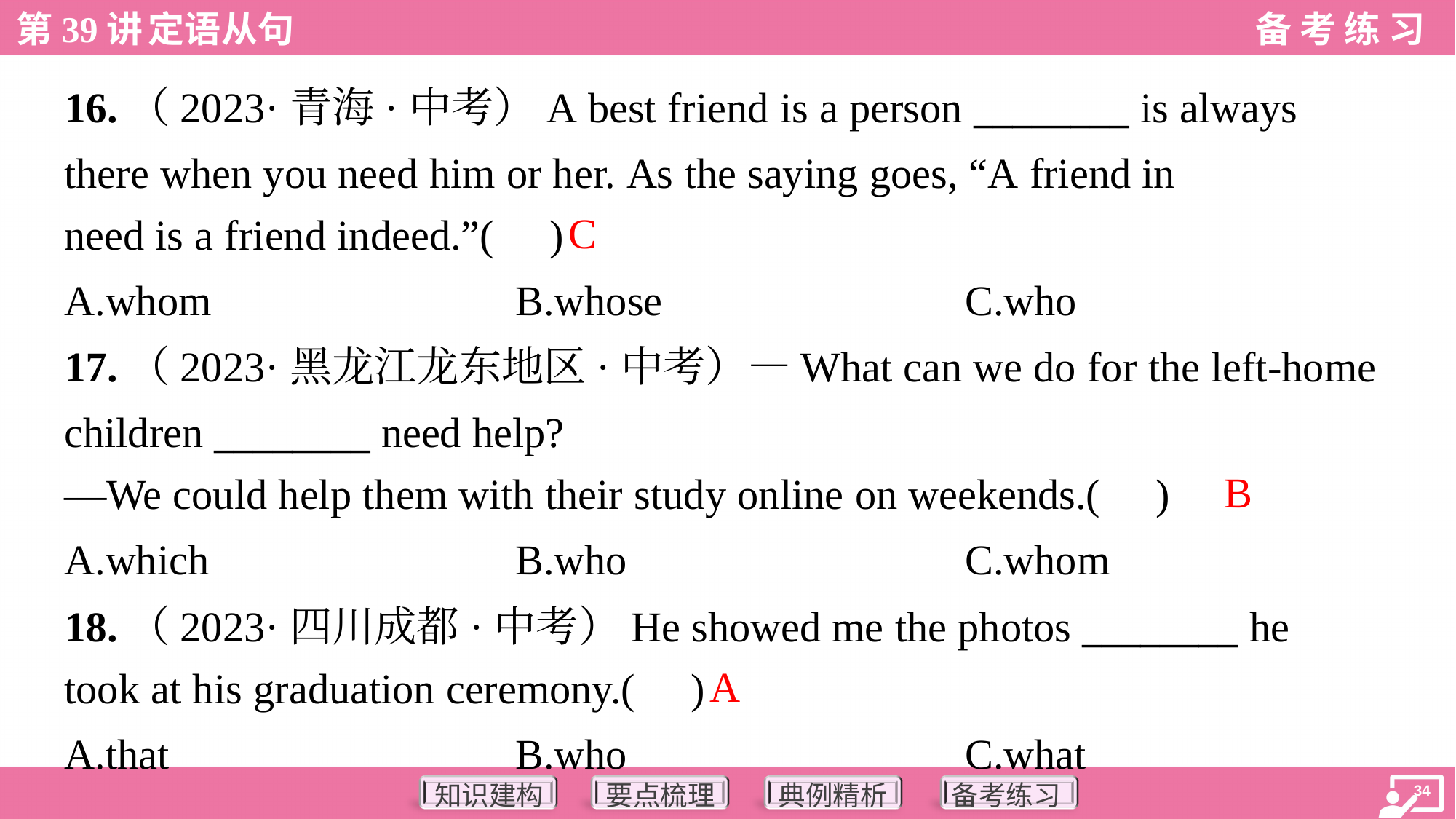

16.（2023·青海·中考）A best friend is a person ________ is always
there when you need him or her. As the saying goes, “A friend in
need is a friend indeed.”(     )
C
A.whom	B.whose	C.who
17.（2023·黑龙江龙东地区·中考）—What can we do for the left-home
children ________ need help?
—We could help them with their study online on weekends.(     )
B
A.which	B.who	C.whom
18.（2023·四川成都·中考）He showed me the photos ________ he
took at his graduation ceremony.(     )
A
A.that	B.who	C.what